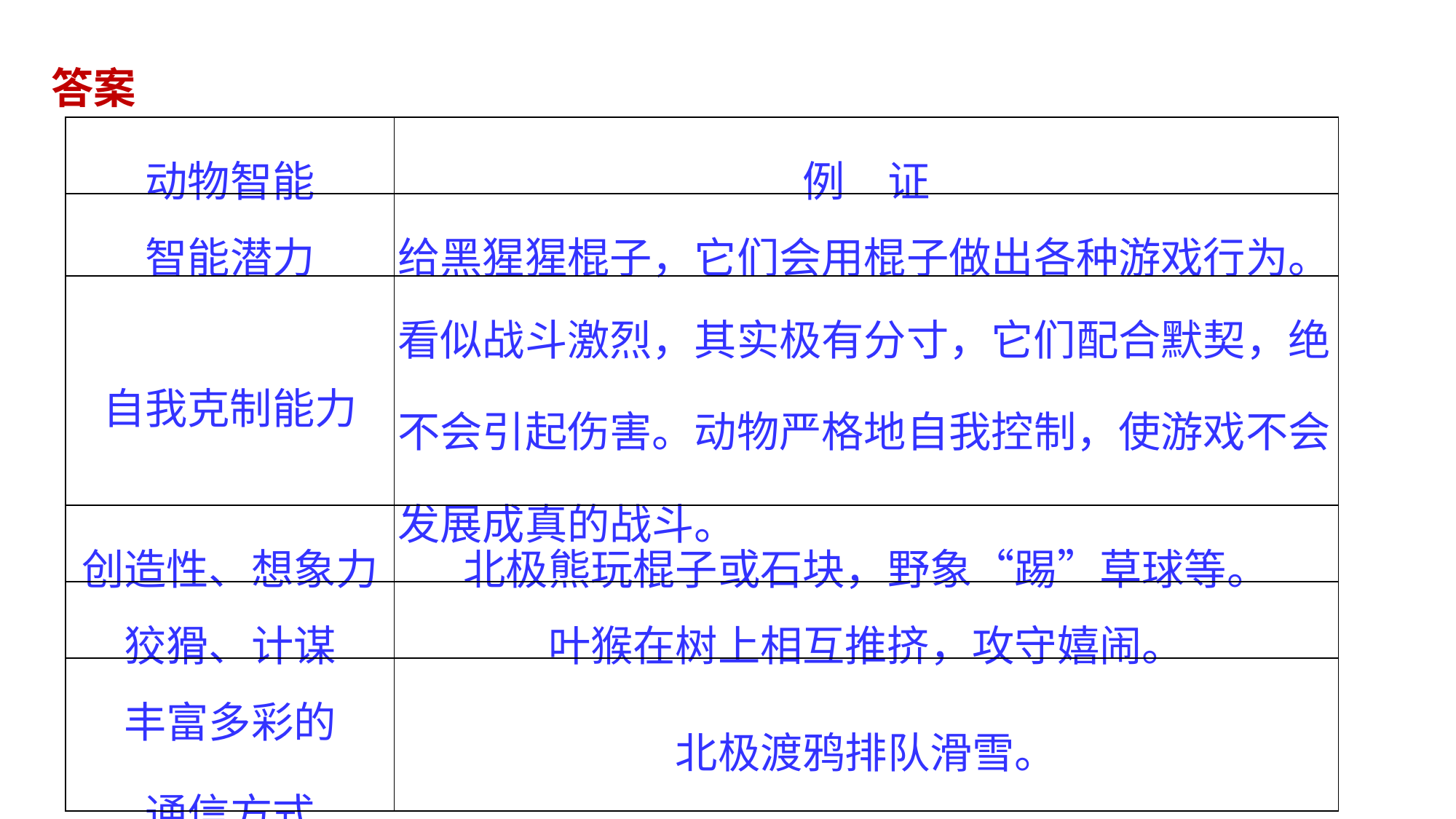

答案
| 动物智能 | 例　证 |
| --- | --- |
| 智能潜力 | 给黑猩猩棍子，它们会用棍子做出各种游戏行为。 |
| 自我克制能力 | 看似战斗激烈，其实极有分寸，它们配合默契，绝不会引起伤害。动物严格地自我控制，使游戏不会发展成真的战斗。 |
| 创造性、想象力 | 北极熊玩棍子或石块，野象“踢”草球等。 |
| 狡猾、计谋 | 叶猴在树上相互推挤，攻守嬉闹。 |
| 丰富多彩的 通信方式 | 北极渡鸦排队滑雪。 |